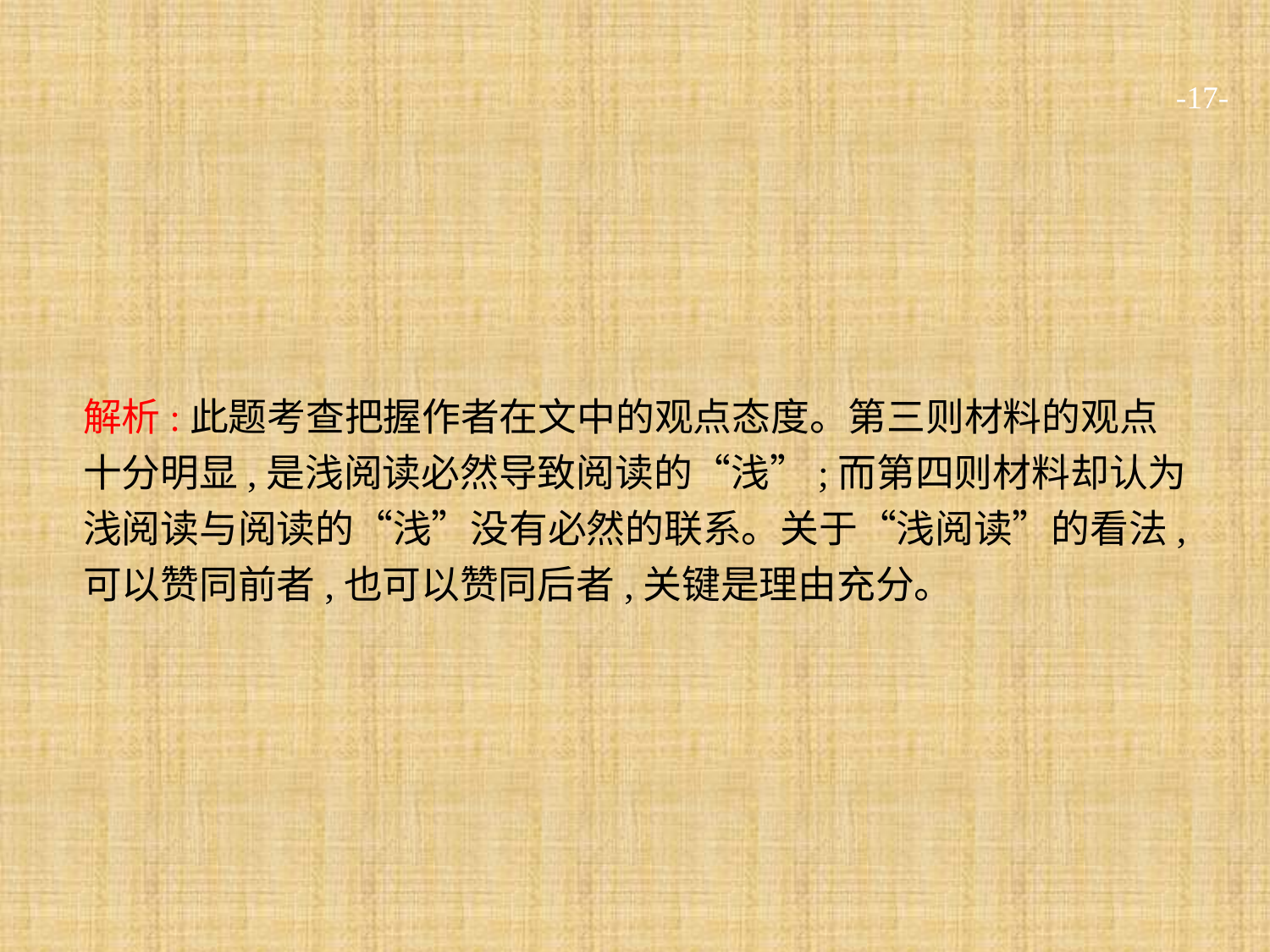

-17-
解析:此题考查把握作者在文中的观点态度。第三则材料的观点十分明显,是浅阅读必然导致阅读的“浅”;而第四则材料却认为浅阅读与阅读的“浅”没有必然的联系。关于“浅阅读”的看法,可以赞同前者,也可以赞同后者,关键是理由充分。